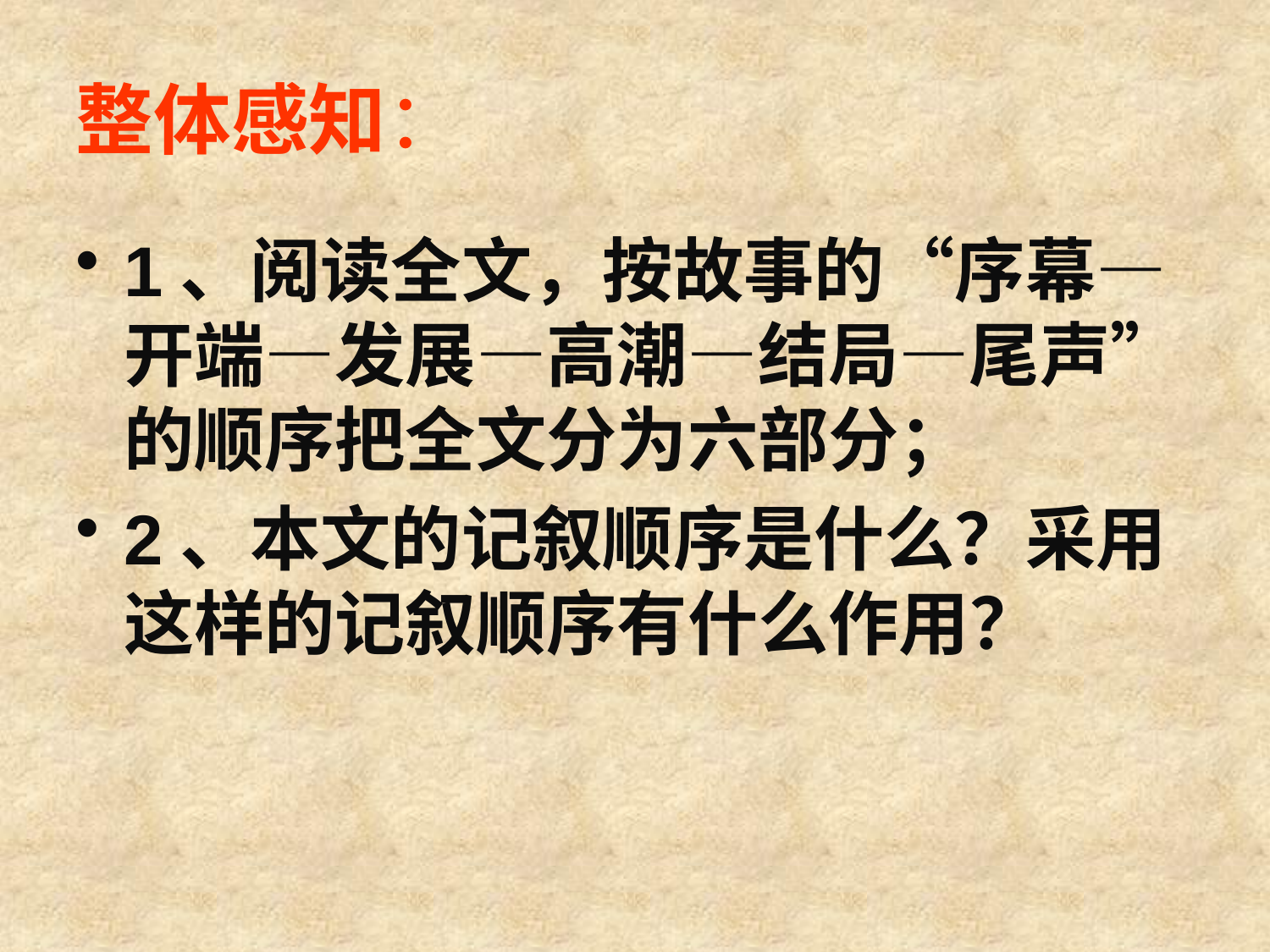

# 整体感知：
1、阅读全文，按故事的“序幕—开端—发展—高潮—结局—尾声”的顺序把全文分为六部分；
2、本文的记叙顺序是什么？采用这样的记叙顺序有什么作用？